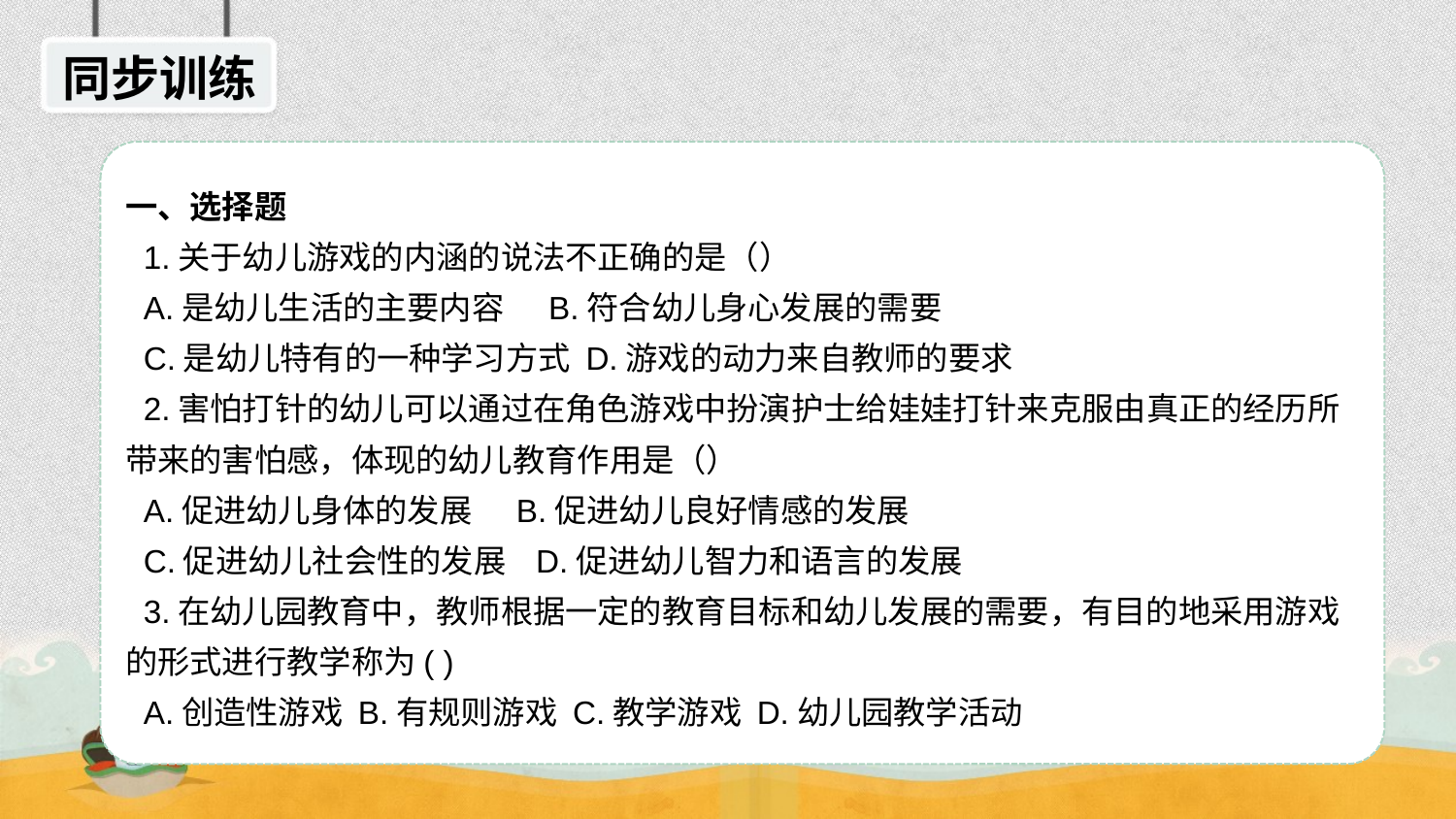

同步训练
一、选择题
  1.关于幼儿游戏的内涵的说法不正确的是（）
  A.是幼儿生活的主要内容     B.符合幼儿身心发展的需要
  C.是幼儿特有的一种学习方式 D.游戏的动力来自教师的要求
  2.害怕打针的幼儿可以通过在角色游戏中扮演护士给娃娃打针来克服由真正的经历所带来的害怕感，体现的幼儿教育作用是（）
  A.促进幼儿身体的发展     B.促进幼儿良好情感的发展
  C.促进幼儿社会性的发展   D.促进幼儿智力和语言的发展
  3.在幼儿园教育中，教师根据一定的教育目标和幼儿发展的需要，有目的地采用游戏的形式进行教学称为( )
  A.创造性游戏 B.有规则游戏 C.教学游戏 D.幼儿园教学活动